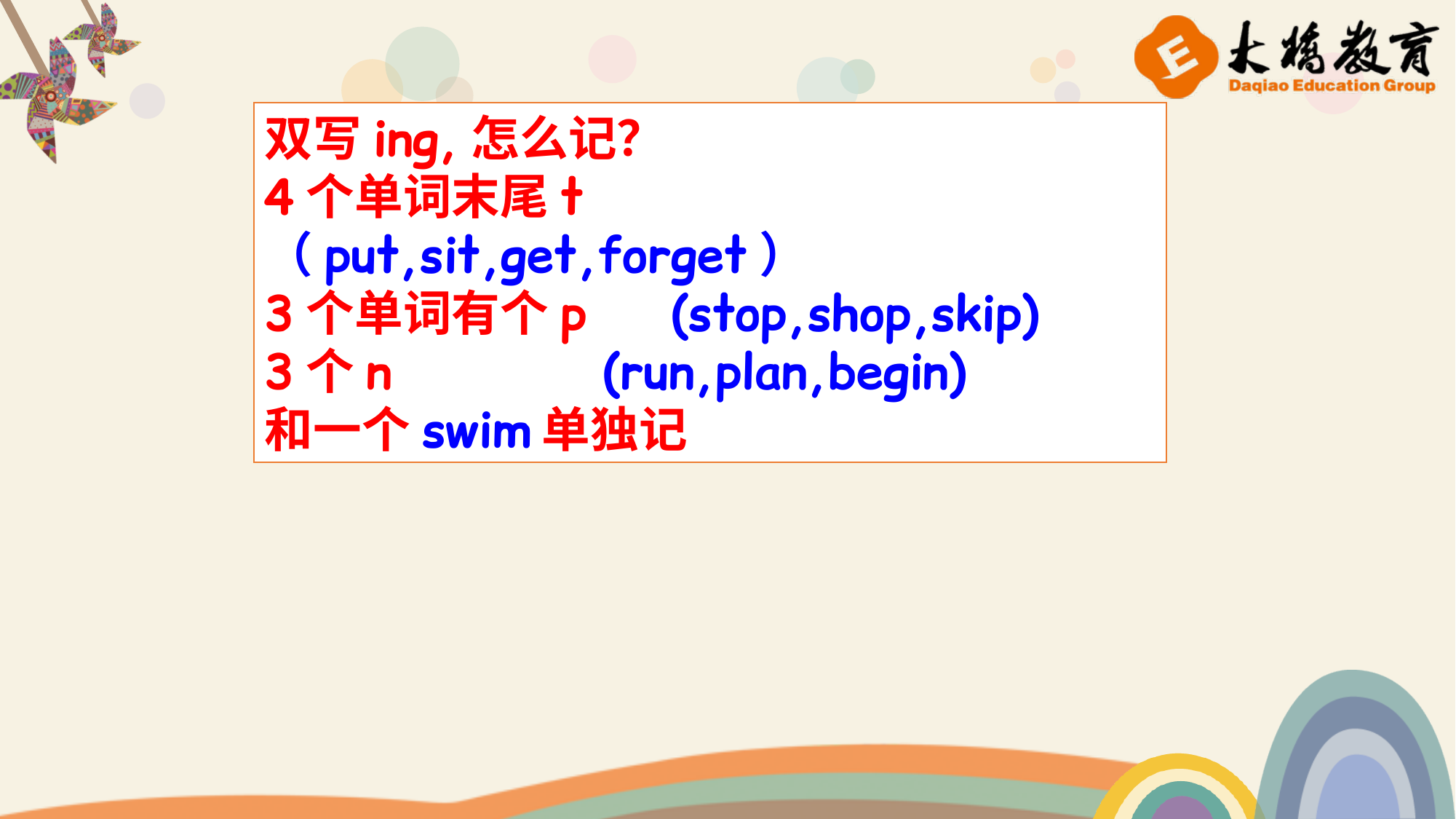

双写ing,怎么记？
4个单词末尾t （put,sit,get,forget）
3个单词有个p    (stop,shop,skip)
3个n          (run,plan,begin)
和一个swim单独记